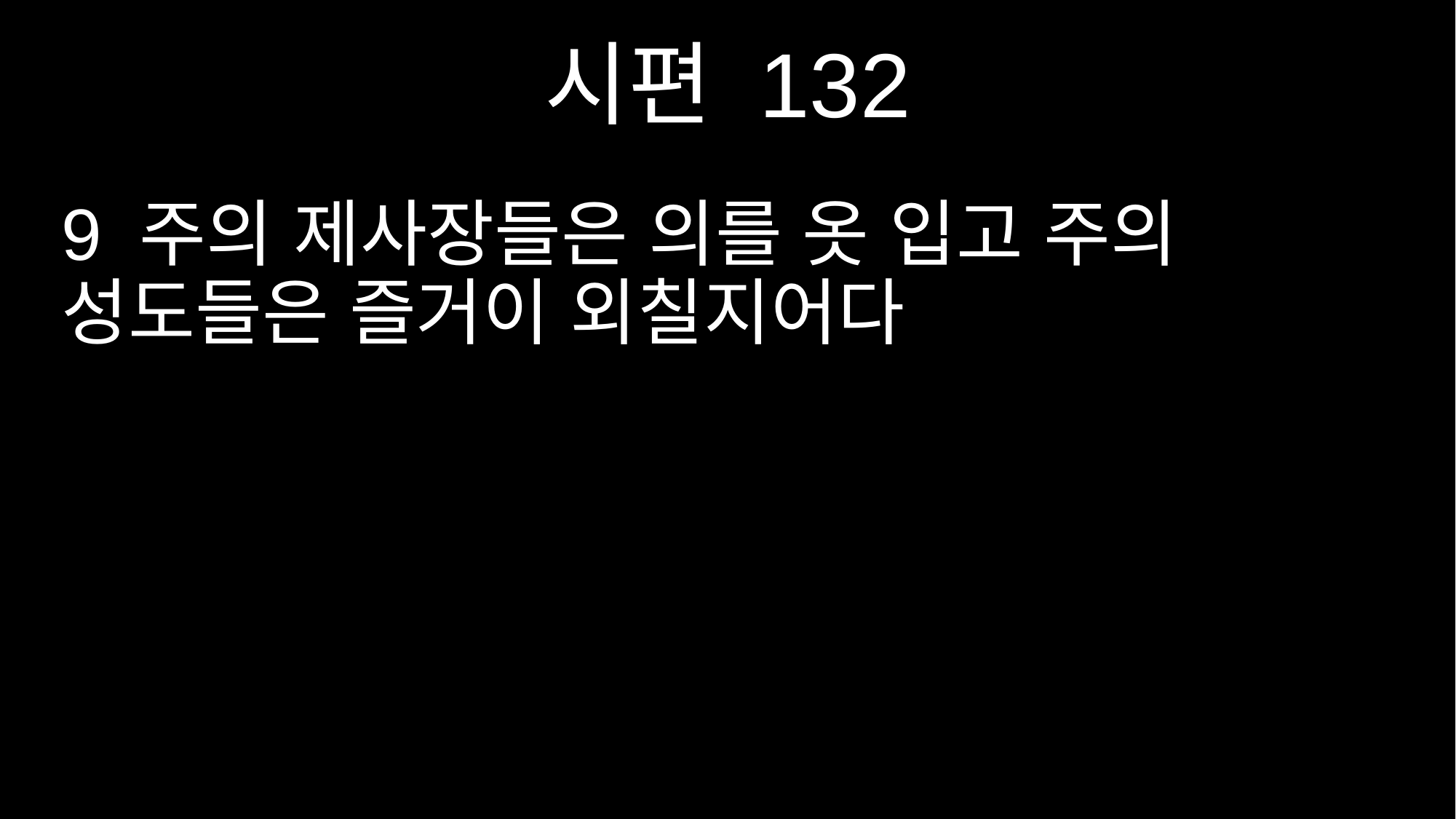

시편 132
9 주의 제사장들은 의를 옷 입고 주의 성도들은 즐거이 외칠지어다